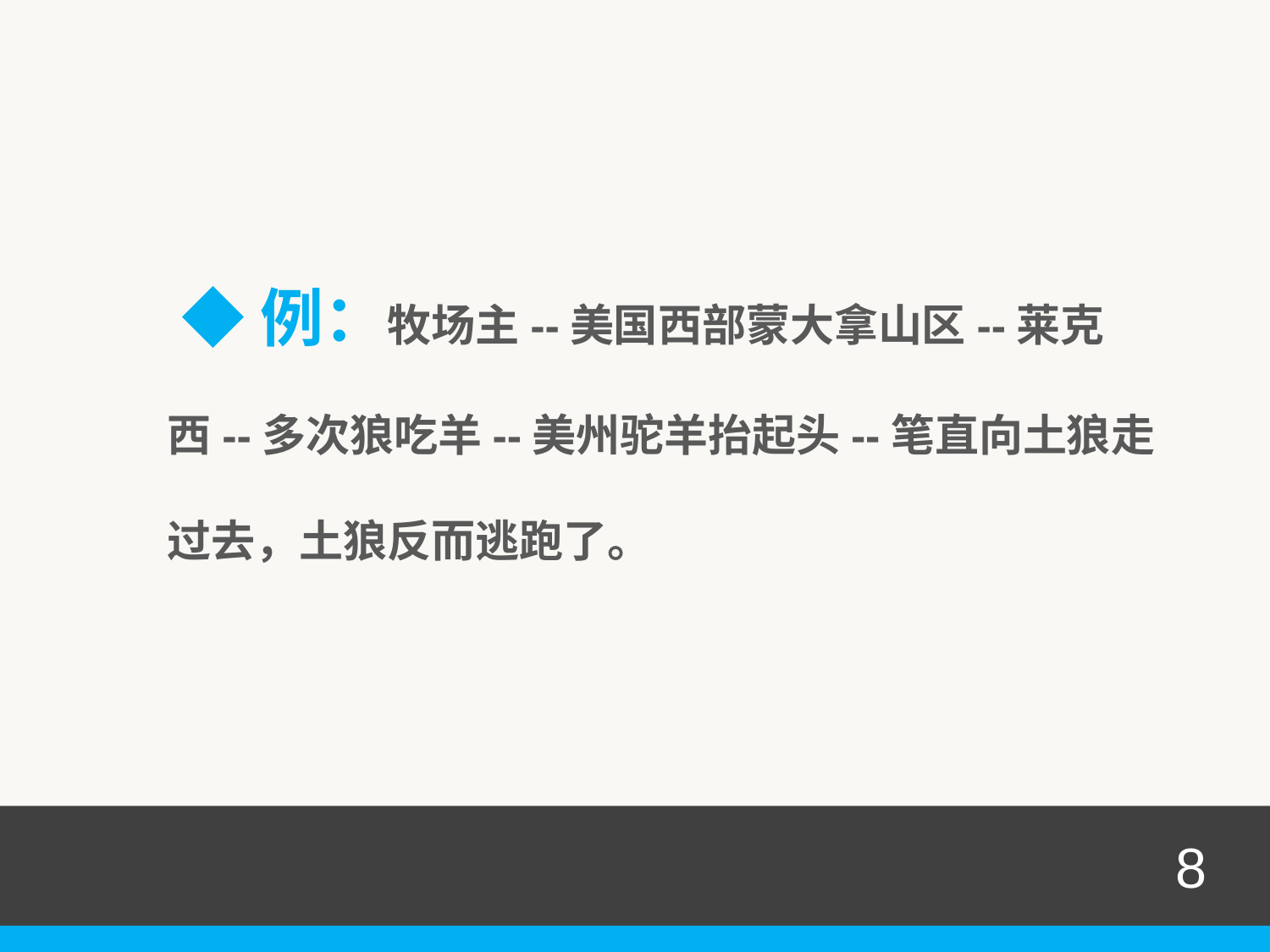

◆例：牧场主--美国西部蒙大拿山区--莱克西--多次狼吃羊--美州驼羊抬起头--笔直向土狼走过去，土狼反而逃跑了。
8